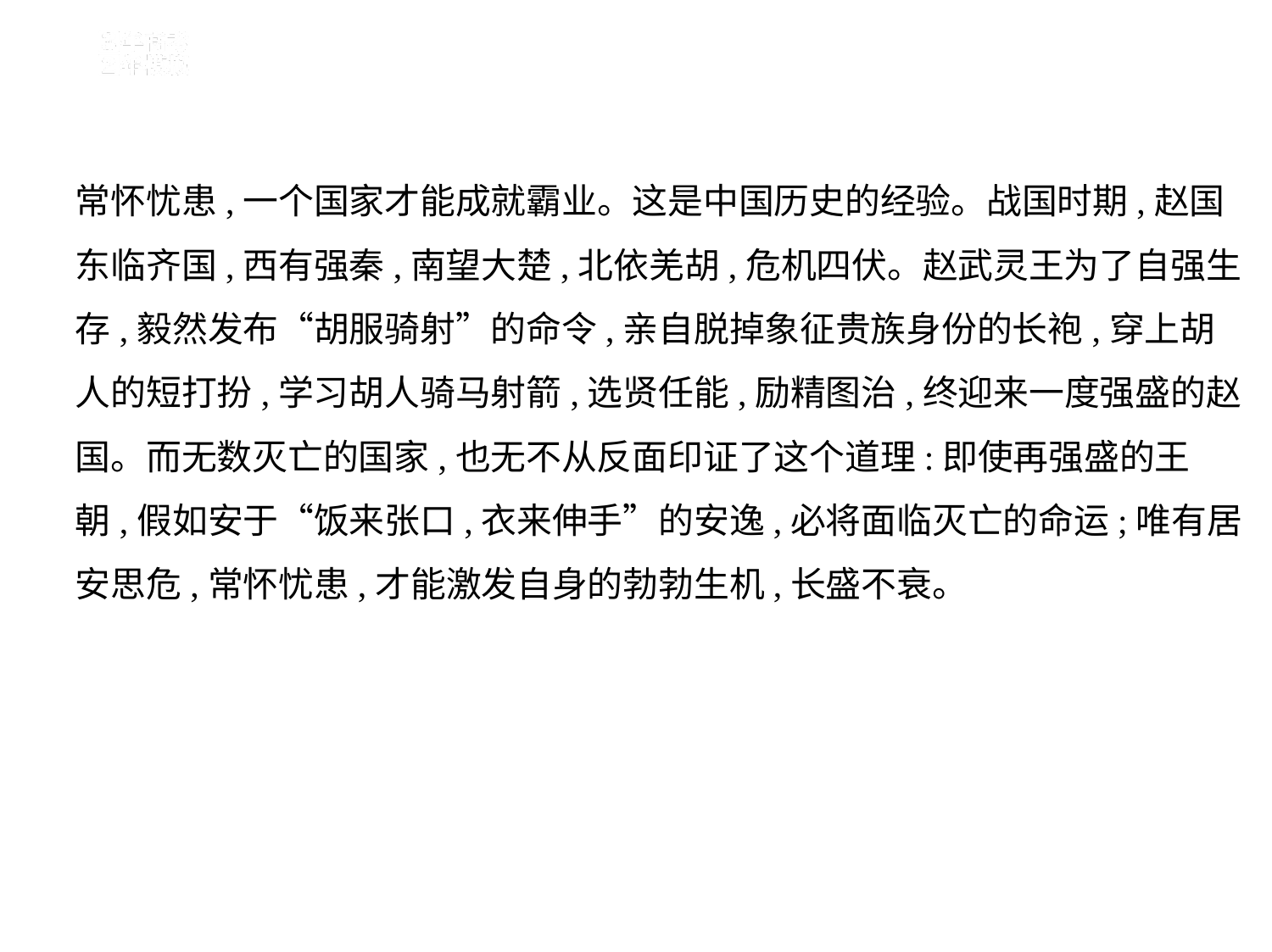

常怀忧患,一个国家才能成就霸业。这是中国历史的经验。战国时期,赵国
东临齐国,西有强秦,南望大楚,北依羌胡,危机四伏。赵武灵王为了自强生
存,毅然发布“胡服骑射”的命令,亲自脱掉象征贵族身份的长袍,穿上胡
人的短打扮,学习胡人骑马射箭,选贤任能,励精图治,终迎来一度强盛的赵
国。而无数灭亡的国家,也无不从反面印证了这个道理:即使再强盛的王
朝,假如安于“饭来张口,衣来伸手”的安逸,必将面临灭亡的命运;唯有居
安思危,常怀忧患,才能激发自身的勃勃生机,长盛不衰。